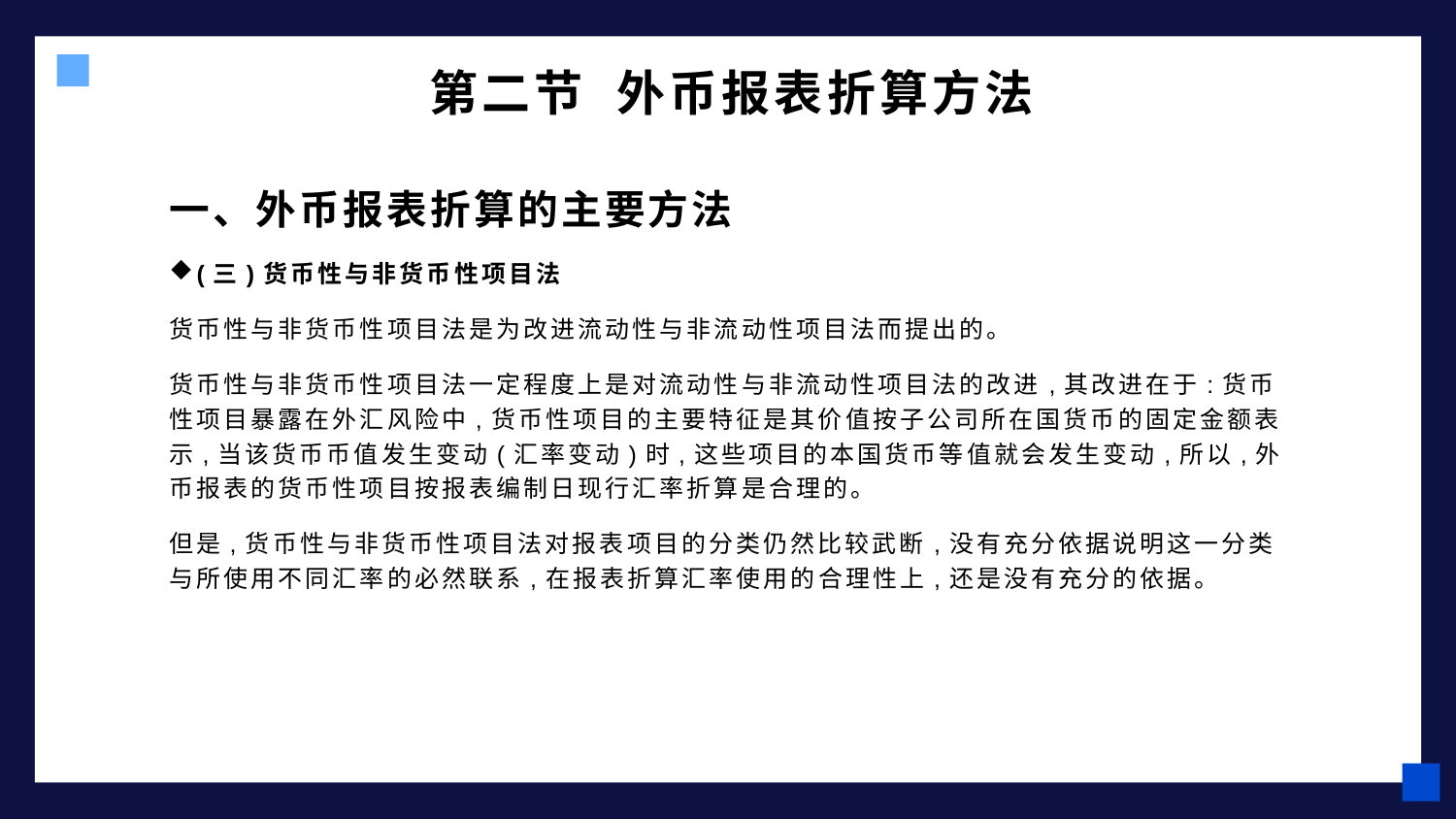

# 第二节  外币报表折算方法
一、外币报表折算的主要方法
(三)货币性与非货币性项目法
货币性与非货币性项目法是为改进流动性与非流动性项目法而提出的。
货币性与非货币性项目法一定程度上是对流动性与非流动性项目法的改进,其改进在于:货币性项目暴露在外汇风险中,货币性项目的主要特征是其价值按子公司所在国货币的固定金额表示,当该货币币值发生变动(汇率变动)时,这些项目的本国货币等值就会发生变动,所以,外币报表的货币性项目按报表编制日现行汇率折算是合理的。
但是,货币性与非货币性项目法对报表项目的分类仍然比较武断,没有充分依据说明这一分类与所使用不同汇率的必然联系,在报表折算汇率使用的合理性上,还是没有充分的依据。